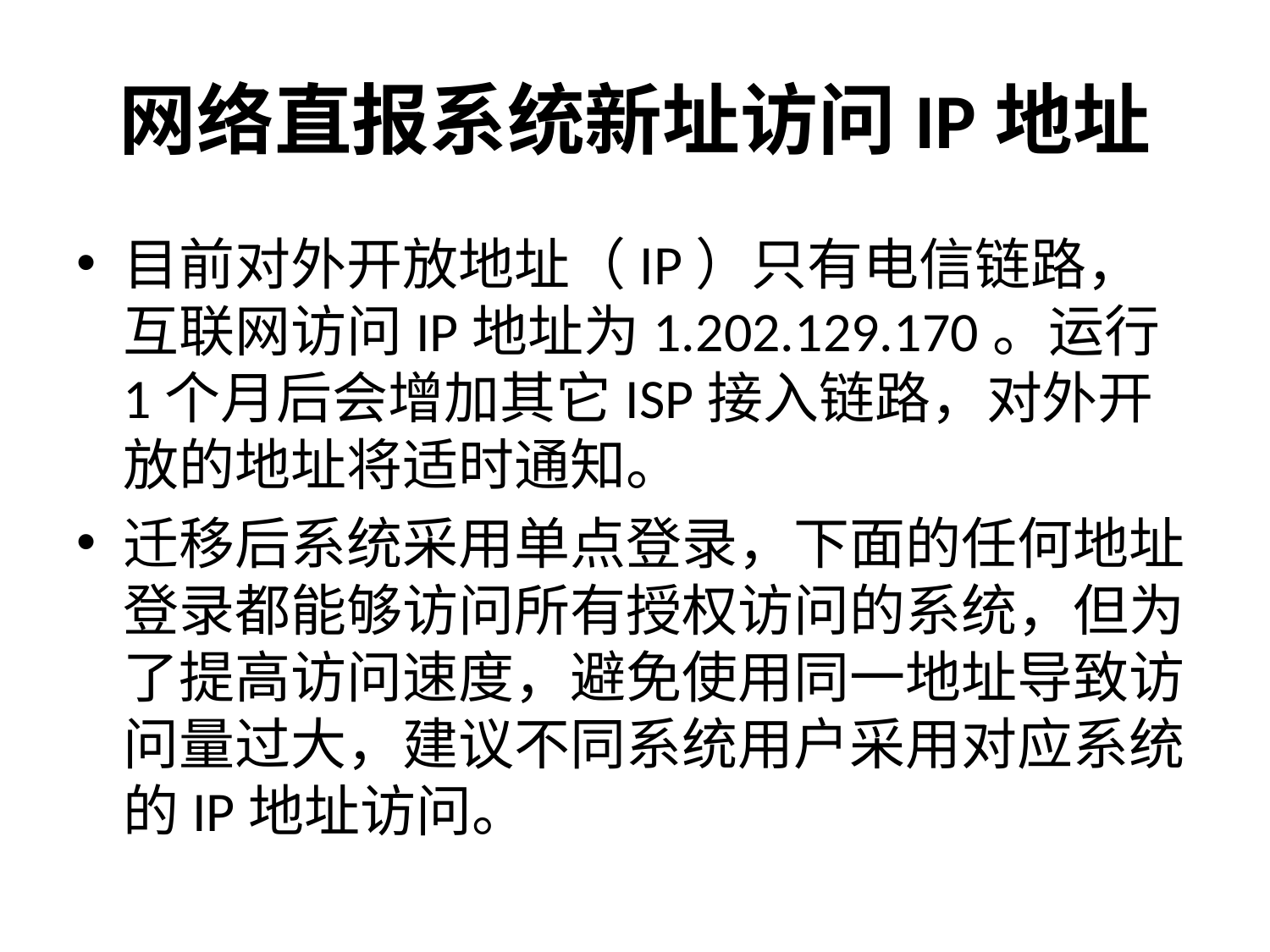

# 网络直报系统新址访问IP地址
目前对外开放地址（IP）只有电信链路，互联网访问IP地址为1.202.129.170。运行1个月后会增加其它ISP接入链路，对外开放的地址将适时通知。
迁移后系统采用单点登录，下面的任何地址登录都能够访问所有授权访问的系统，但为了提高访问速度，避免使用同一地址导致访问量过大，建议不同系统用户采用对应系统的IP地址访问。